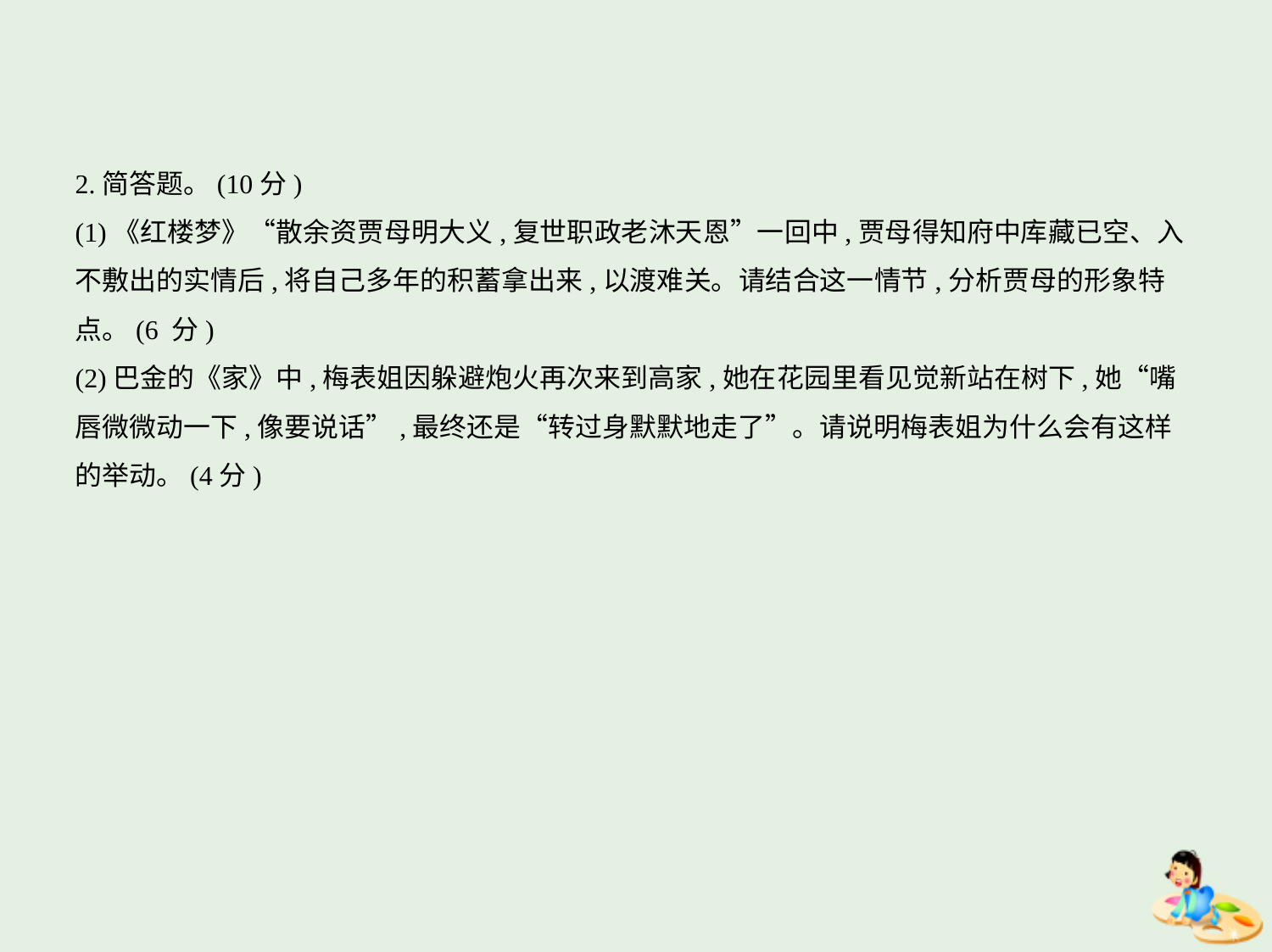

2.简答题。(10分)
(1)《红楼梦》“散余资贾母明大义,复世职政老沐天恩”一回中,贾母得知府中库藏已空、入
不敷出的实情后,将自己多年的积蓄拿出来,以渡难关。请结合这一情节,分析贾母的形象特
点。(6 分)
(2)巴金的《家》中,梅表姐因躲避炮火再次来到高家,她在花园里看见觉新站在树下,她“嘴
唇微微动一下,像要说话”,最终还是“转过身默默地走了”。请说明梅表姐为什么会有这样
的举动。(4分)